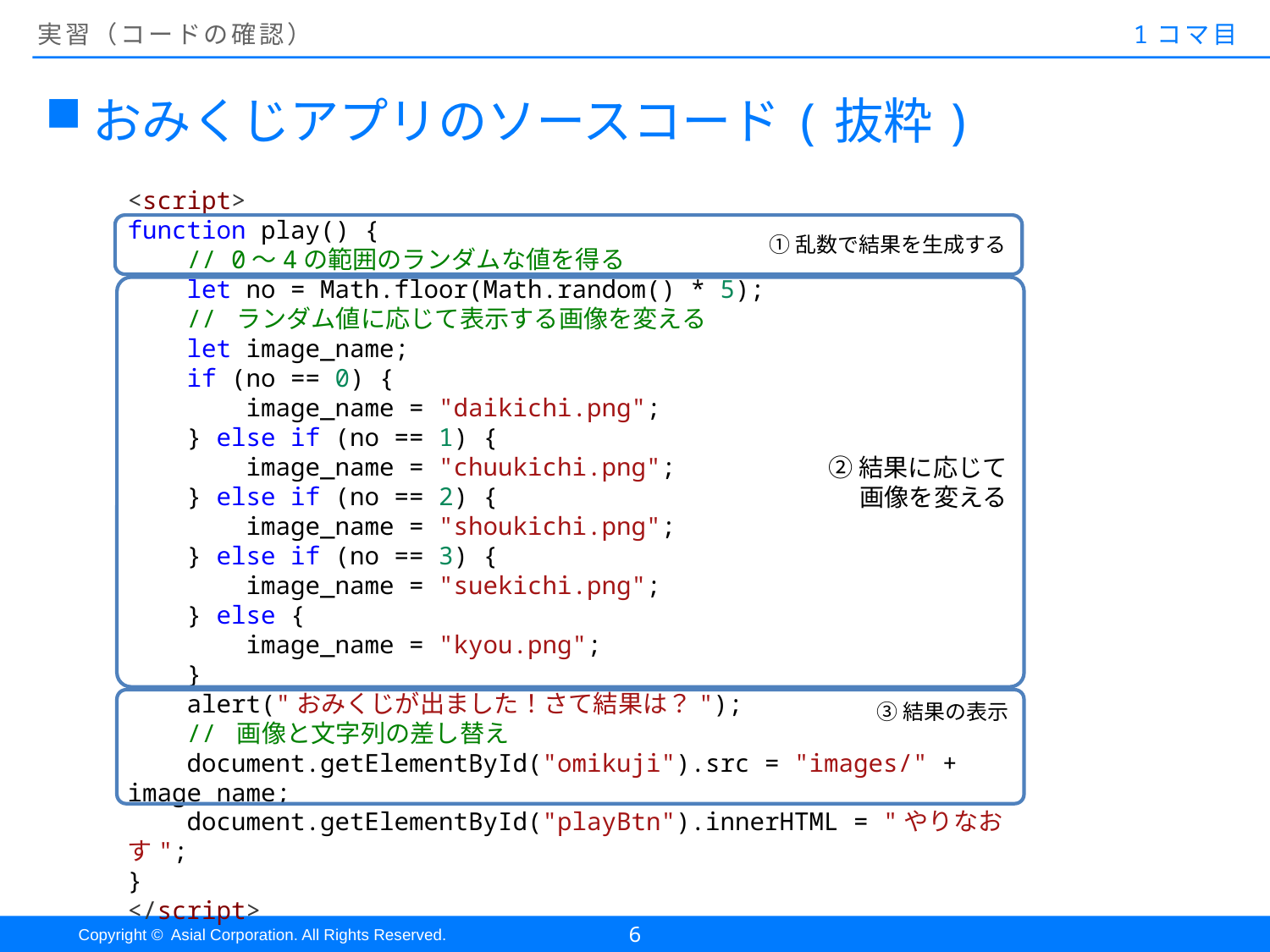

# 実習（コードの確認）
1コマ目
おみくじアプリのソースコード(抜粋)
<script>
function play() {
    // 0～4の範囲のランダムな値を得る
    let no = Math.floor(Math.random() * 5);
    // ランダム値に応じて表示する画像を変える
    let image_name;
    if (no == 0) {
        image_name = "daikichi.png";
    } else if (no == 1) {
        image_name = "chuukichi.png";
    } else if (no == 2) {
        image_name = "shoukichi.png";
    } else if (no == 3) {
        image_name = "suekichi.png";
    } else {
        image_name = "kyou.png";
    }
    alert("おみくじが出ました！さて結果は？");
    // 画像と文字列の差し替え
    document.getElementById("omikuji").src = "images/" + image_name;
    document.getElementById("playBtn").innerHTML = "やりなおす";
}
</script>
①乱数で結果を生成する
②結果に応じて
画像を変える
③結果の表示
6